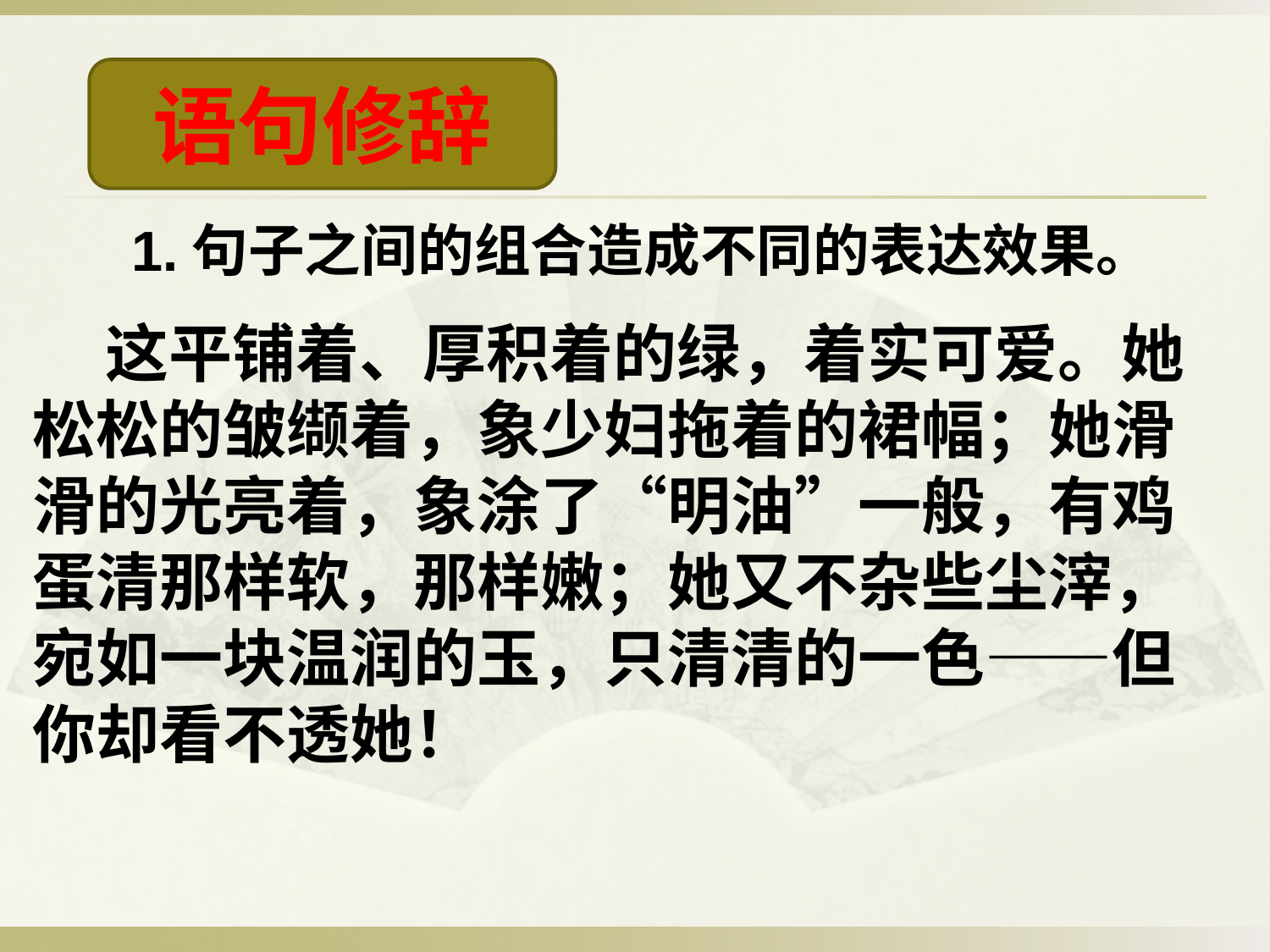

语句修辞
1.句子之间的组合造成不同的表达效果。
    这平铺着、厚积着的绿，着实可爱。她松松的皱缬着，象少妇拖着的裙幅；她滑滑的光亮着，象涂了“明油”一般，有鸡蛋清那样软，那样嫩；她又不杂些尘滓，宛如一块温润的玉，只清清的一色——但你却看不透她！